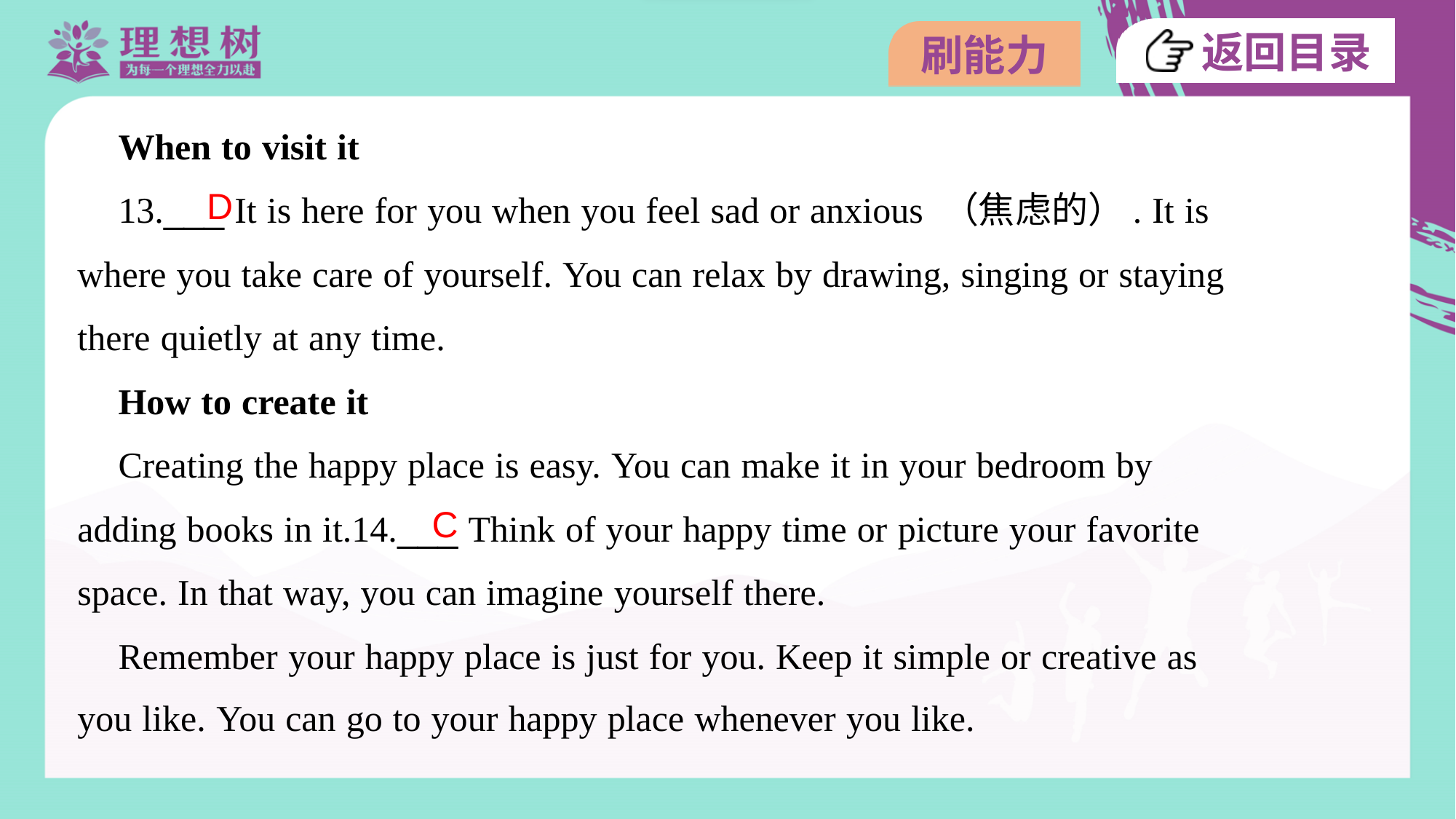

When to visit it
    13.___ It is here for you when you feel sad or anxious （焦虑的）. It is
where you take care of yourself. You can relax by drawing, singing or staying
there quietly at any time.
    How to create it
    Creating the happy place is easy. You can make it in your bedroom by
adding books in it.14.___ Think of your happy time or picture your favorite
space. In that way, you can imagine yourself there.
    Remember your happy place is just for you. Keep it simple or creative as
you like. You can go to your happy place whenever you like.
D
C